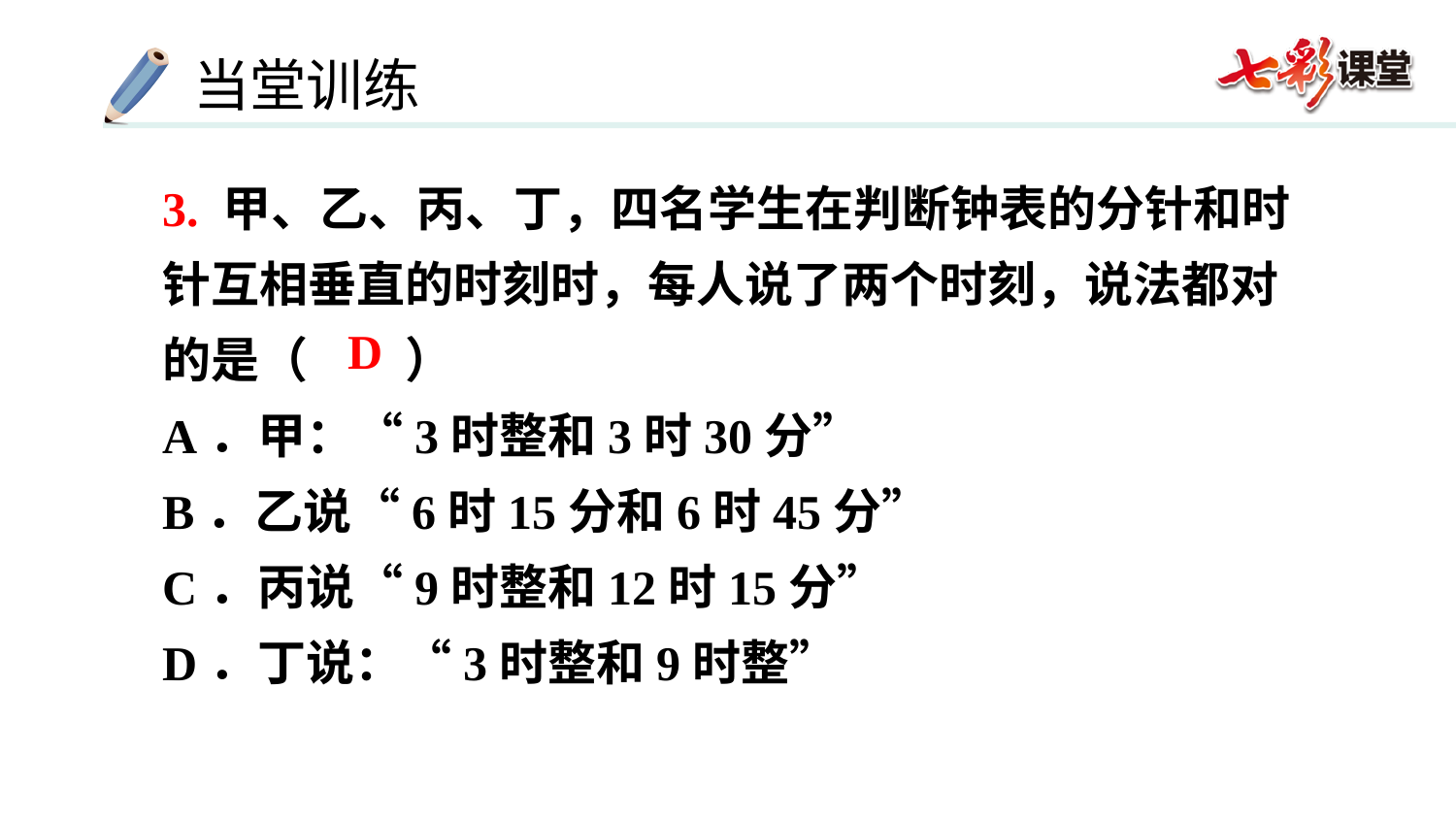

3. 甲、乙、丙、丁，四名学生在判断钟表的分针和时针互相垂直的时刻时，每人说了两个时刻，说法都对的是（　　）
A．甲：“3时整和3时30分”
B．乙说“6时15分和6时45分”
C．丙说“9时整和12时15分”
D．丁说：“3时整和9时整”
D